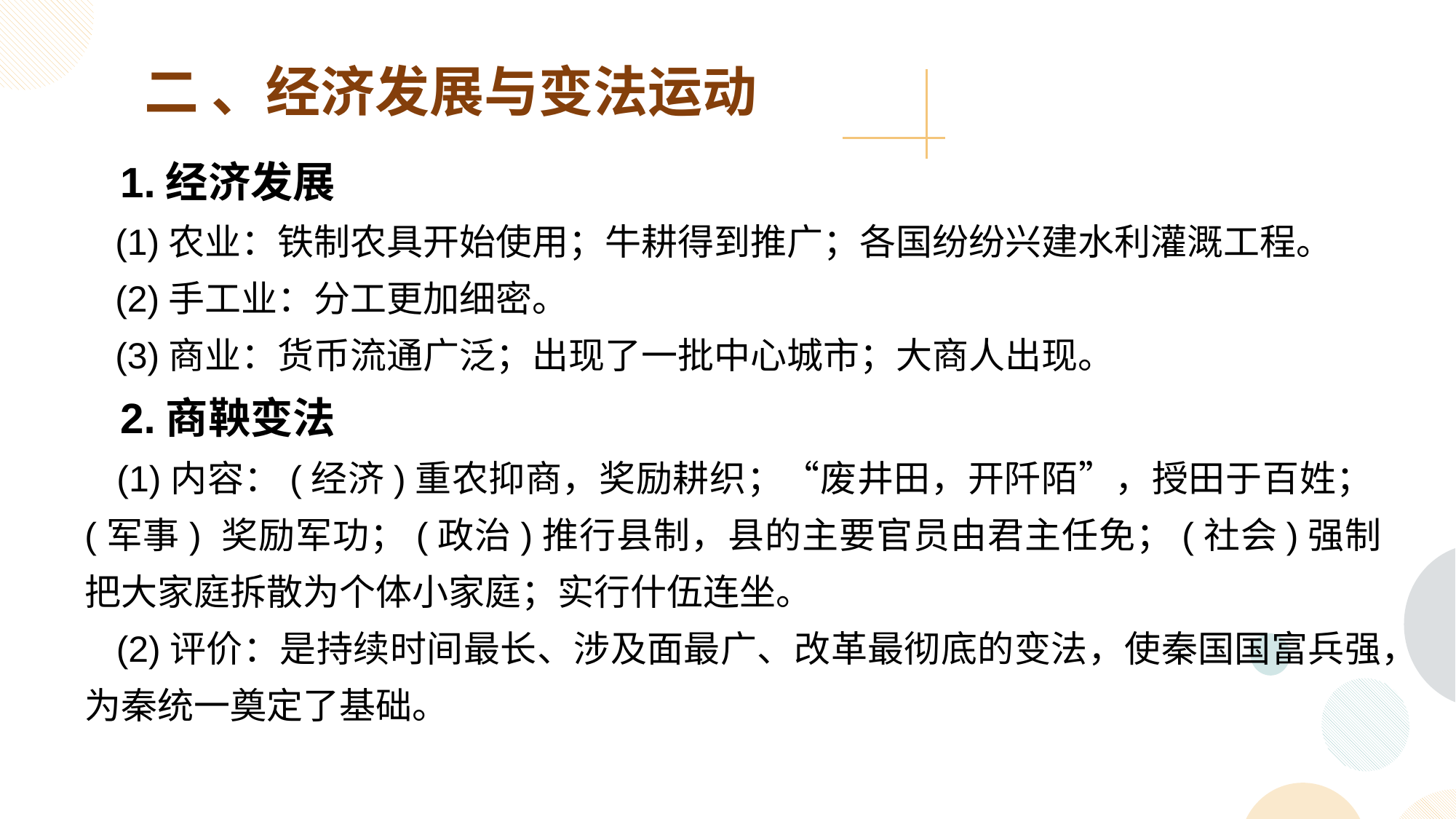

二 、经济发展与变法运动
   1.经济发展
   (1)农业：铁制农具开始使用；牛耕得到推广；各国纷纷兴建水利灌溉工程。
   (2)手工业：分工更加细密。
   (3)商业：货币流通广泛；出现了一批中心城市；大商人出现。
   2.商鞅变法
   (1)内容：(经济)重农抑商，奖励耕织；“废井田，开阡陌”，授田于百姓；(军事) 奖励军功；(政治)推行县制，县的主要官员由君主任免；(社会)强制把大家庭拆散为个体小家庭；实行什伍连坐。
   (2)评价：是持续时间最长、涉及面最广、改革最彻底的变法，使秦国国富兵强，为秦统一奠定了基础。